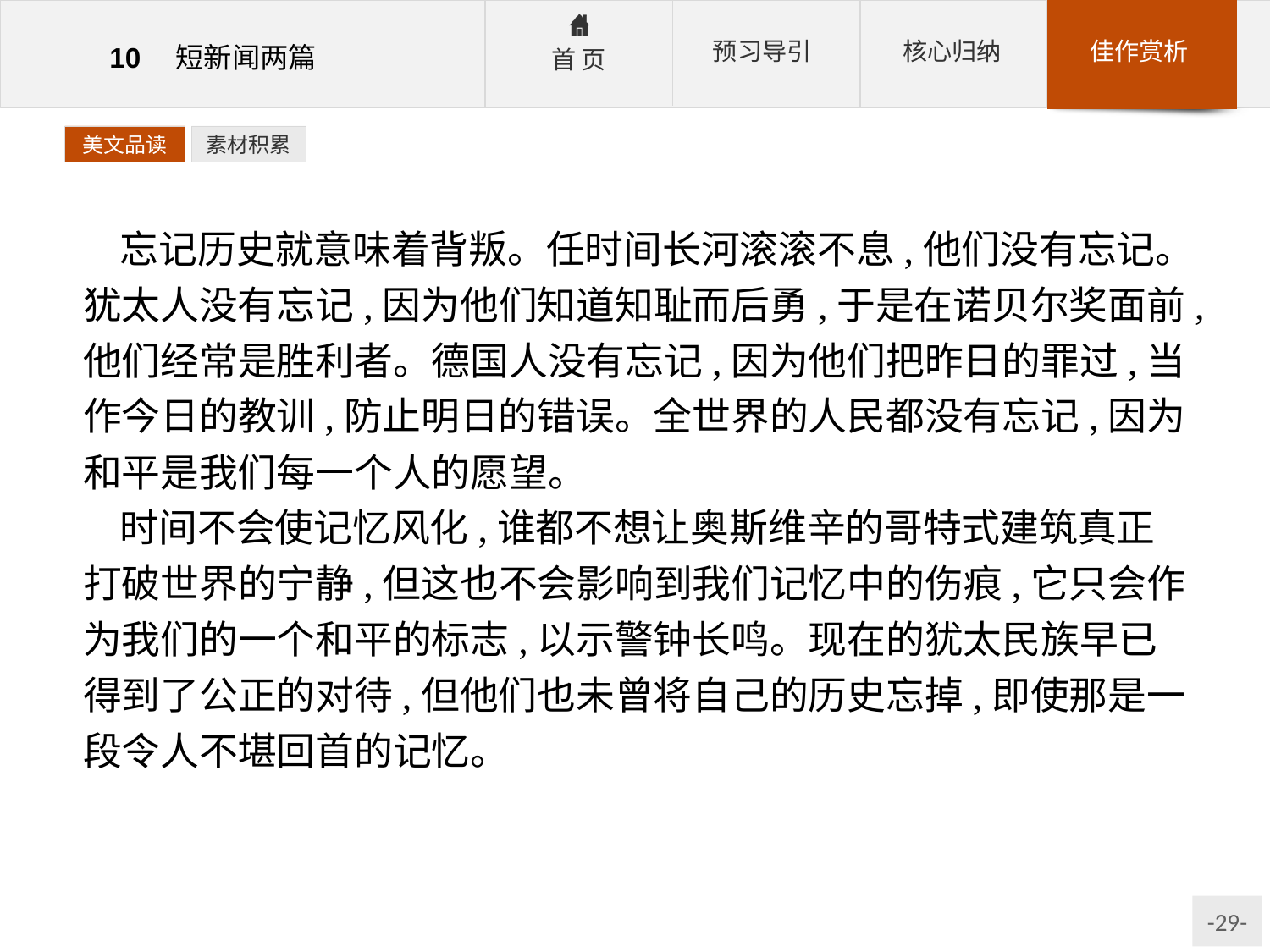

美文品读
素材积累
忘记历史就意味着背叛。任时间长河滚滚不息,他们没有忘记。犹太人没有忘记,因为他们知道知耻而后勇,于是在诺贝尔奖面前,他们经常是胜利者。德国人没有忘记,因为他们把昨日的罪过,当作今日的教训,防止明日的错误。全世界的人民都没有忘记,因为和平是我们每一个人的愿望。
时间不会使记忆风化,谁都不想让奥斯维辛的哥特式建筑真正打破世界的宁静,但这也不会影响到我们记忆中的伤痕,它只会作为我们的一个和平的标志,以示警钟长鸣。现在的犹太民族早已得到了公正的对待,但他们也未曾将自己的历史忘掉,即使那是一段令人不堪回首的记忆。